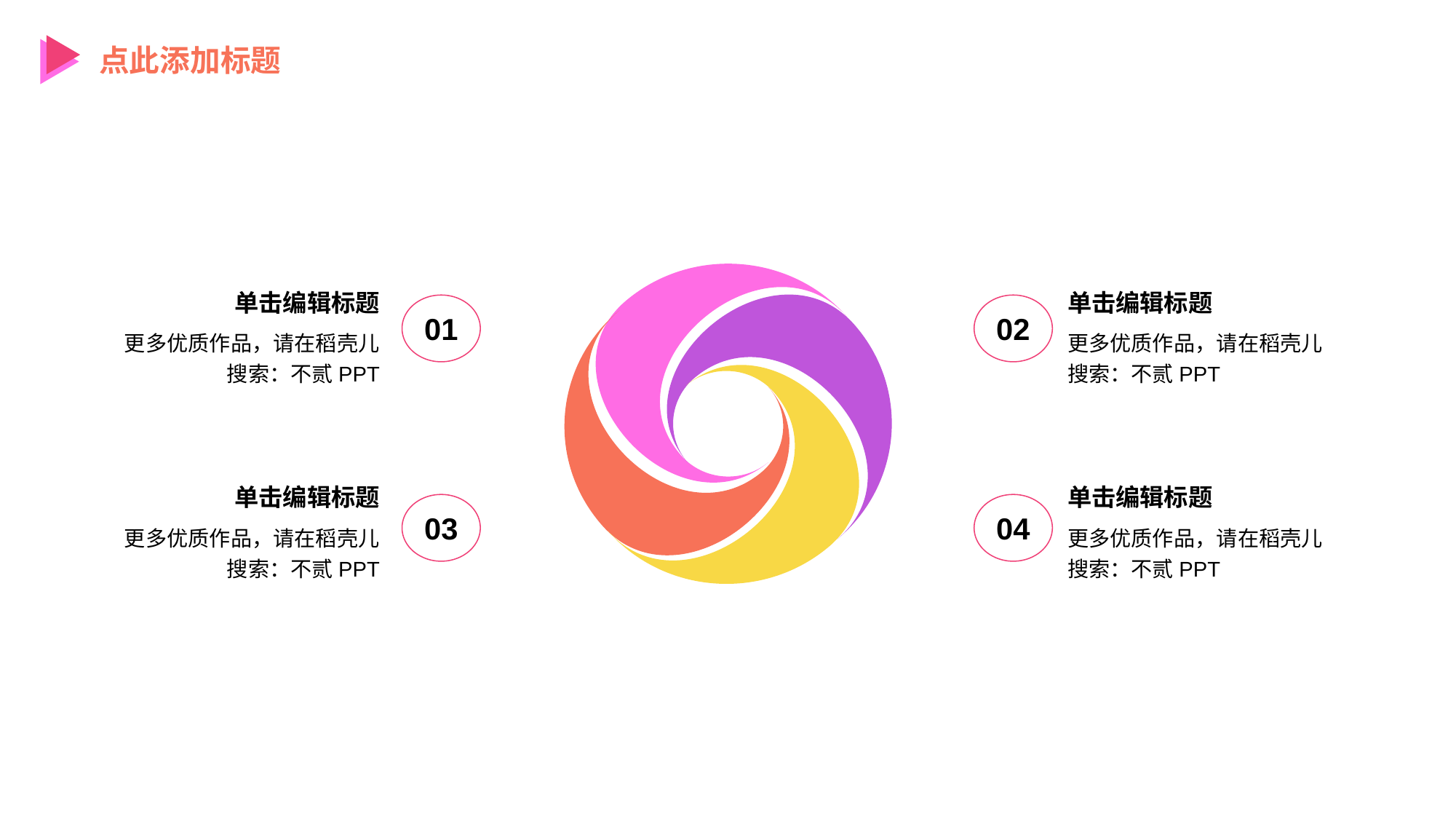

点此添加标题

单击编辑标题
单击编辑标题
01
02
更多优质作品，请在稻壳儿搜索：不贰PPT
更多优质作品，请在稻壳儿搜索：不贰PPT
单击编辑标题
单击编辑标题
03
04
更多优质作品，请在稻壳儿搜索：不贰PPT
更多优质作品，请在稻壳儿搜索：不贰PPT